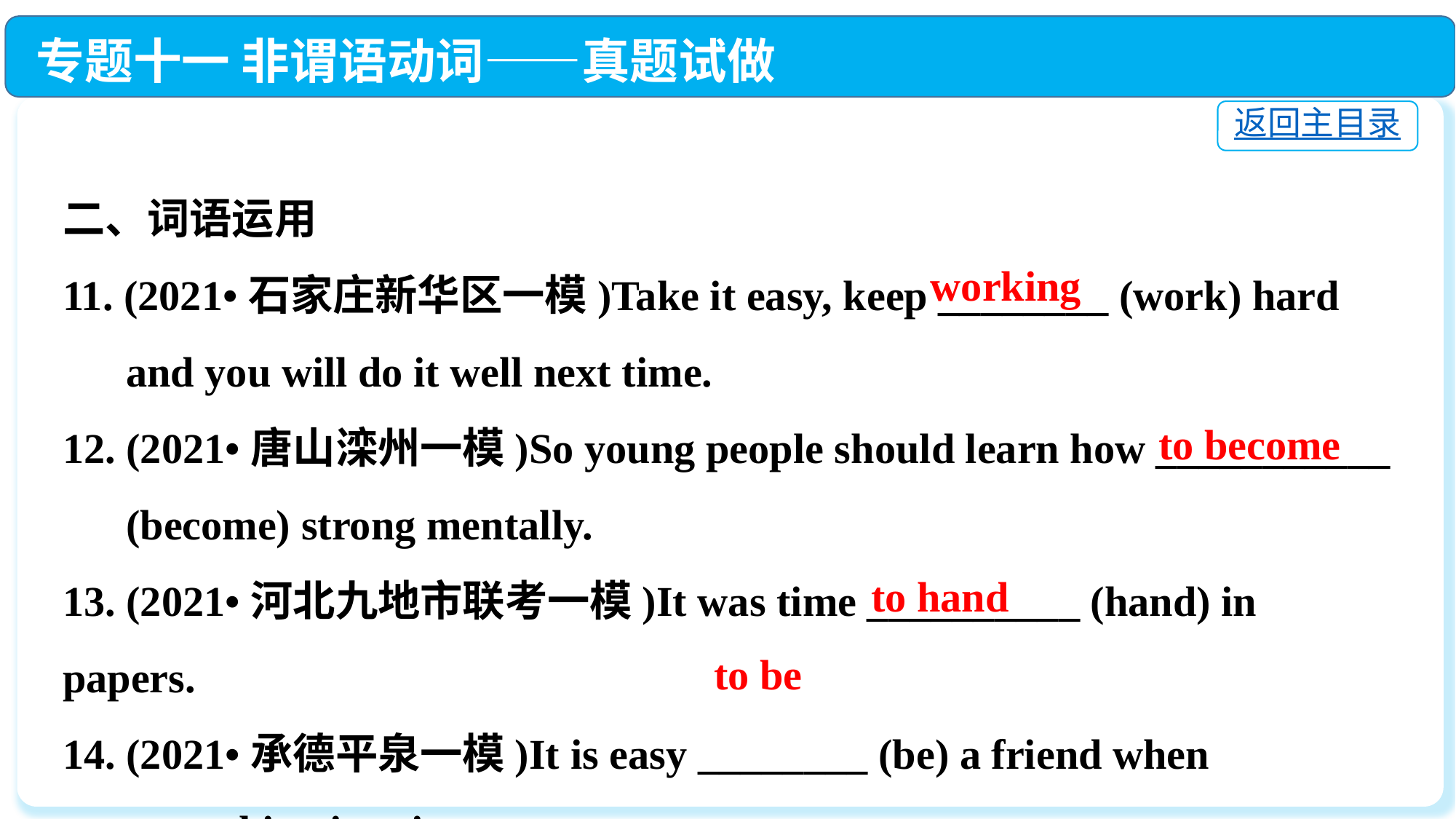

专题十一 非谓语动词——真题试做

返回主目录
二、词语运用
11. (2021•石家庄新华区一模)Take it easy, keep ________ (work) hard
      and you will do it well next time.
12. (2021•唐山滦州一模)So young people should learn how ___________
      (become) strong mentally.
13. (2021•河北九地市联考一模)It was time __________ (hand) in papers.
14. (2021•承德平泉一模)It is easy ________ (be) a friend when
      everything is going great.
working
  to become
  to hand
  to be